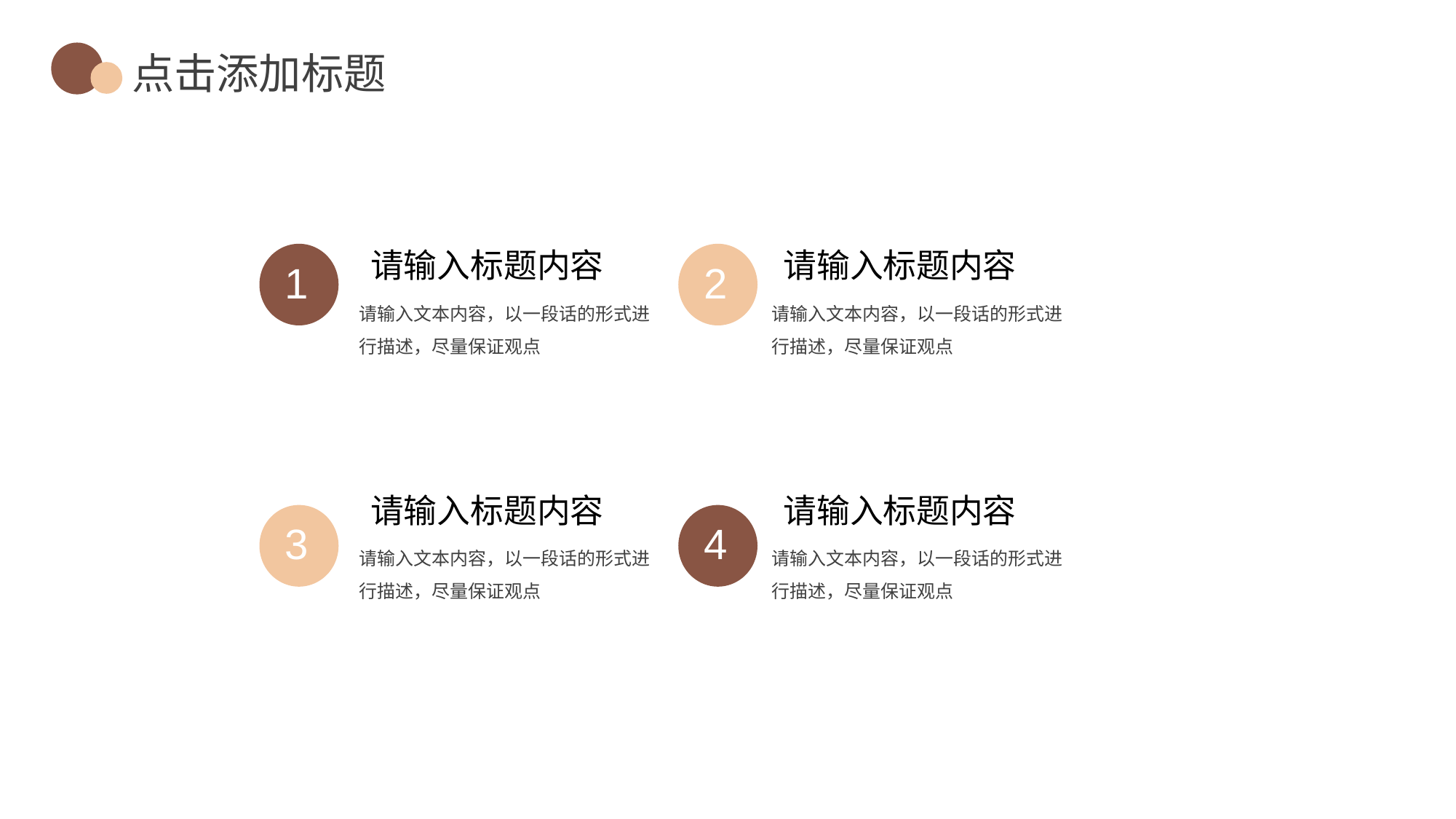

点击添加标题

请输入标题内容
请输入文本内容，以一段话的形式进行描述，尽量保证观点
请输入标题内容
请输入文本内容，以一段话的形式进行描述，尽量保证观点

1

2
请输入标题内容
请输入文本内容，以一段话的形式进行描述，尽量保证观点
请输入标题内容
请输入文本内容，以一段话的形式进行描述，尽量保证观点

3

4